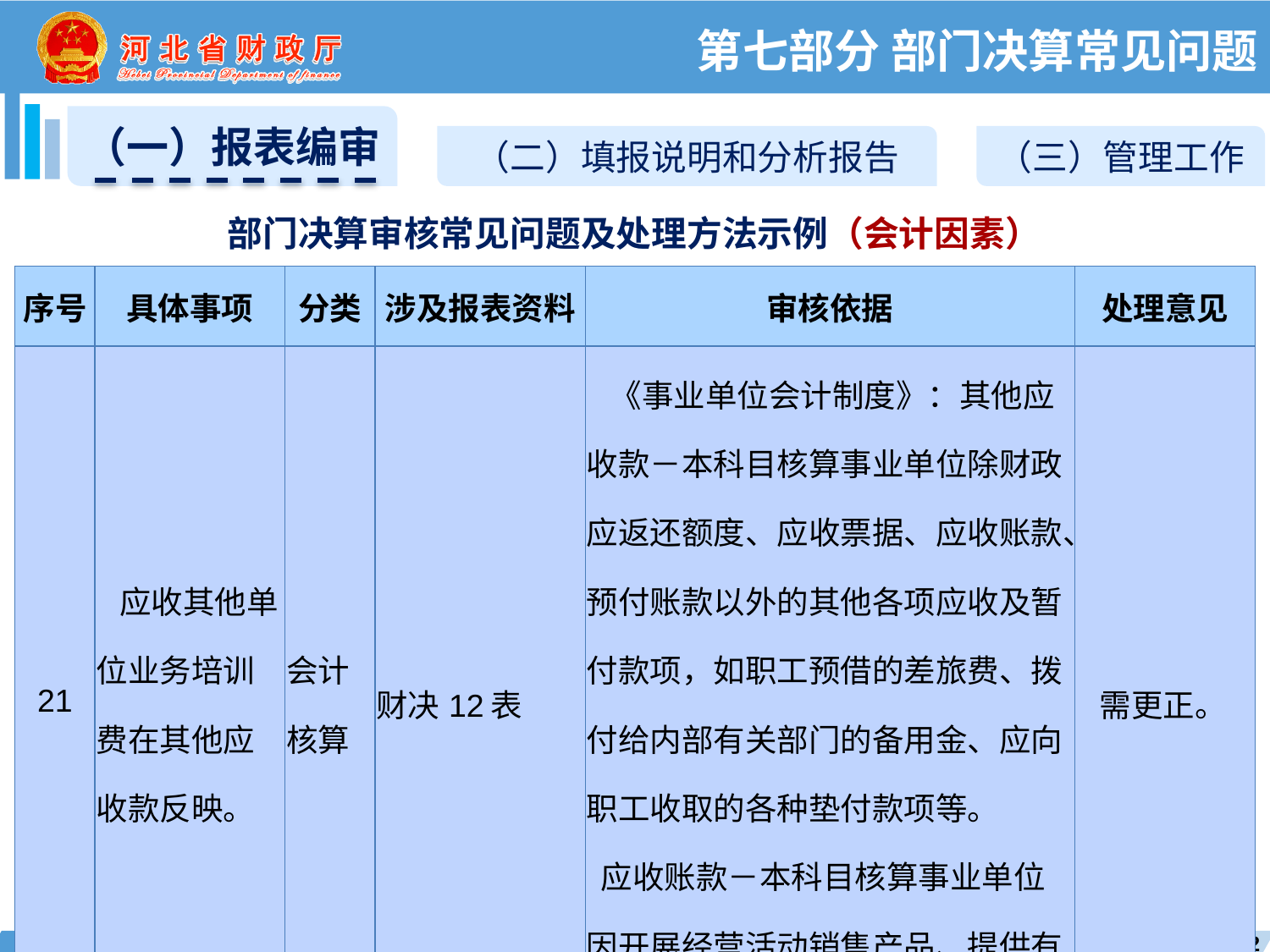

第七部分 部门决算常见问题
（一）报表编审
（二）填报说明和分析报告
（三）管理工作
部门决算审核常见问题及处理方法示例（会计因素）
| 序号 | 具体事项 | 分类 | 涉及报表资料 | 审核依据 | 处理意见 |
| --- | --- | --- | --- | --- | --- |
| 21 | 应收其他单位业务培训费在其他应收款反映。 | 会计核算 | 财决12表 | 《事业单位会计制度》：其他应收款－本科目核算事业单位除财政应返还额度、应收票据、应收账款、预付账款以外的其他各项应收及暂付款项，如职工预借的差旅费、拨付给内部有关部门的备用金、应向职工收取的各种垫付款项等。 应收账款－本科目核算事业单位因开展经营活动销售产品、提供有偿服务等而应收取的款项。 | 需更正。 |
162